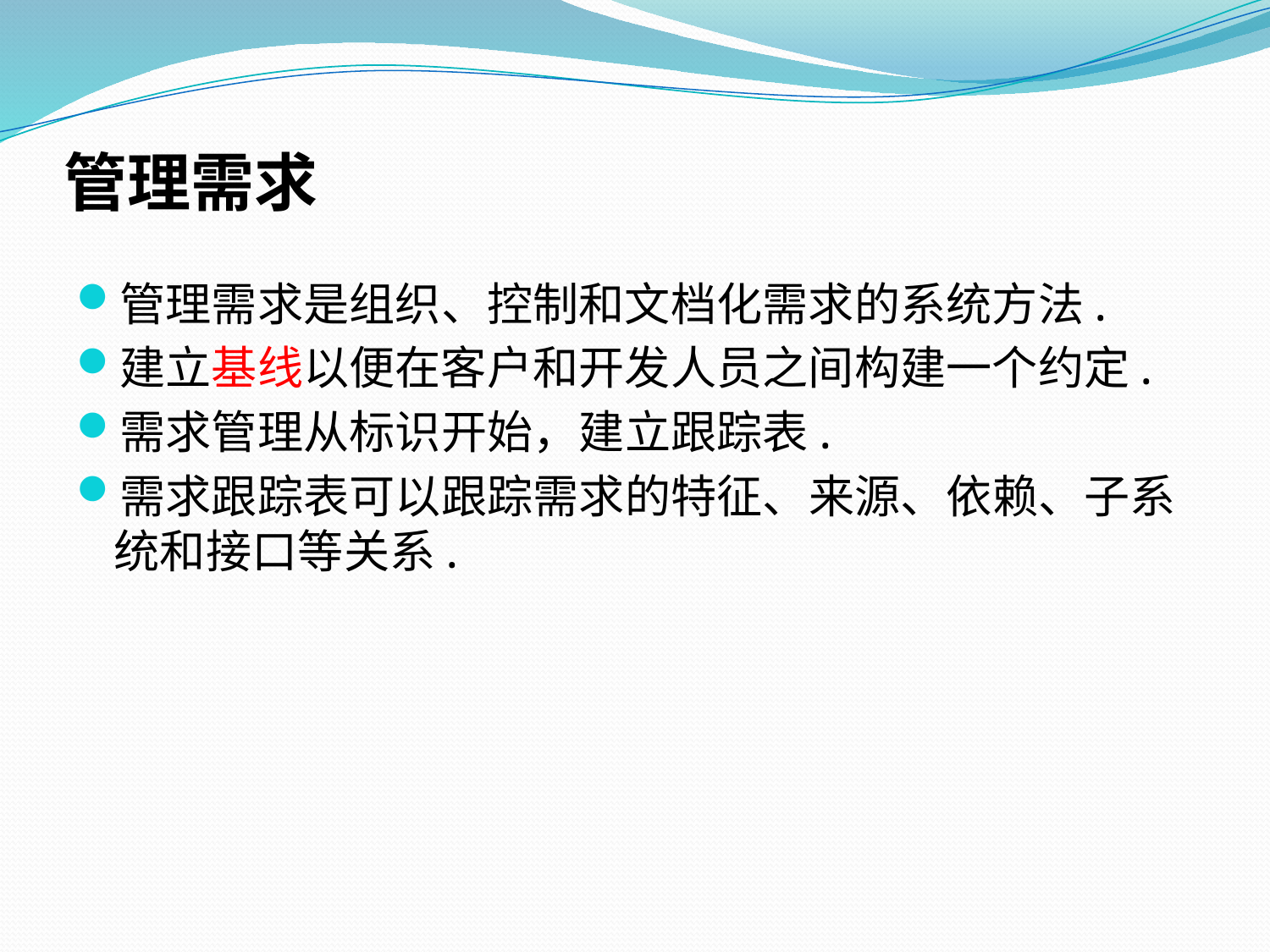

# 管理需求
管理需求是组织、控制和文档化需求的系统方法.
建立基线以便在客户和开发人员之间构建一个约定.
需求管理从标识开始，建立跟踪表.
需求跟踪表可以跟踪需求的特征、来源、依赖、子系统和接口等关系.